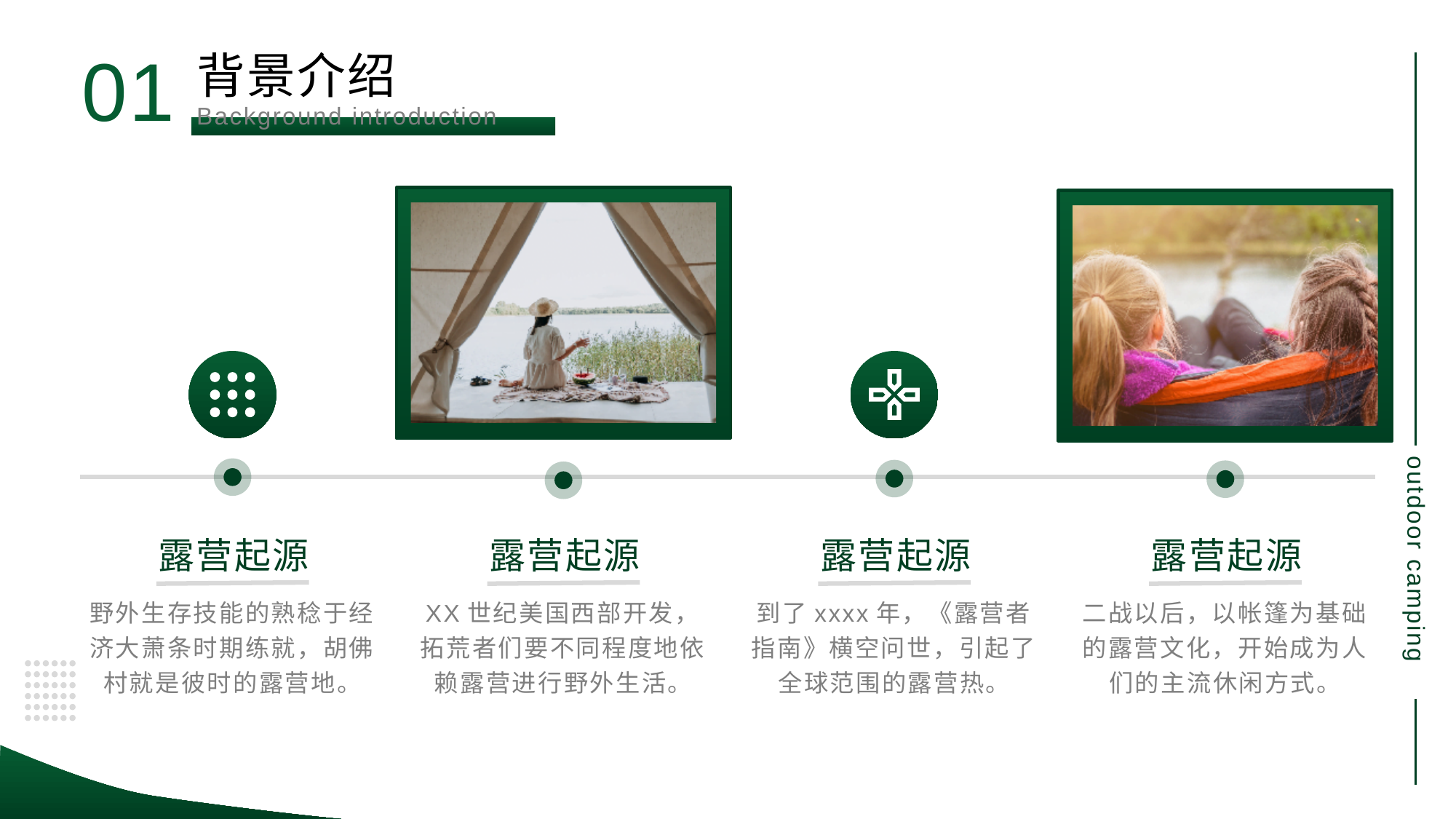

01
背景介绍
Background introduction

露营起源
露营起源
露营起源
露营起源
野外生存技能的熟稔于经济大萧条时期练就，胡佛村就是彼时的露营地。
XX世纪美国西部开发，拓荒者们要不同程度地依赖露营进行野外生活。
到了xxxx年，《露营者指南》横空问世，引起了全球范围的露营热。
二战以后，以帐篷为基础的露营文化，开始成为人们的主流休闲方式。